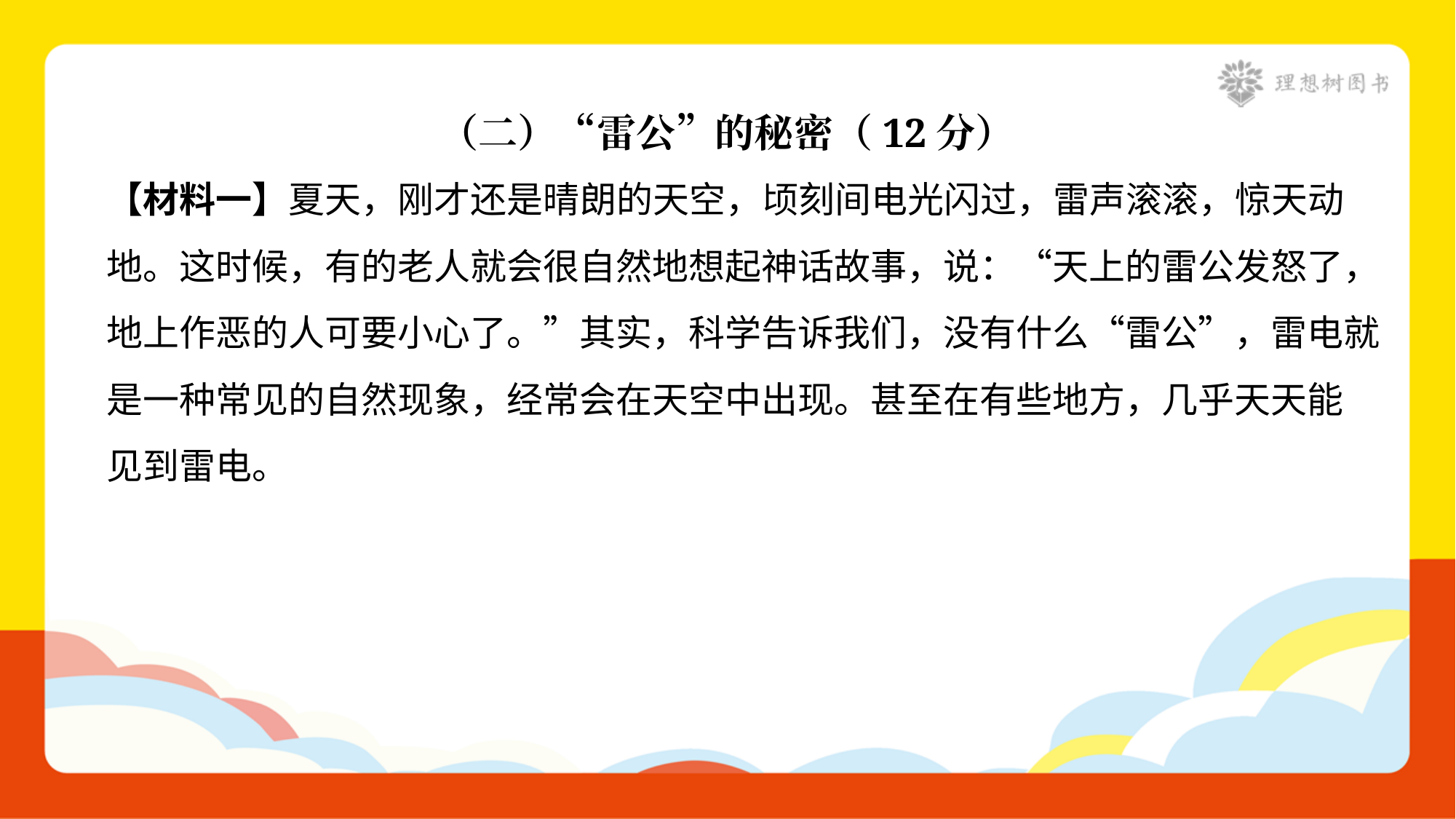

（二）“雷公”的秘密（12分）
【材料一】夏天，刚才还是晴朗的天空，顷刻间电光闪过，雷声滚滚，惊天动
地。这时候，有的老人就会很自然地想起神话故事，说：“天上的雷公发怒了，
地上作恶的人可要小心了。”其实，科学告诉我们，没有什么“雷公”，雷电就
是一种常见的自然现象，经常会在天空中出现。甚至在有些地方，几乎天天能
见到雷电。